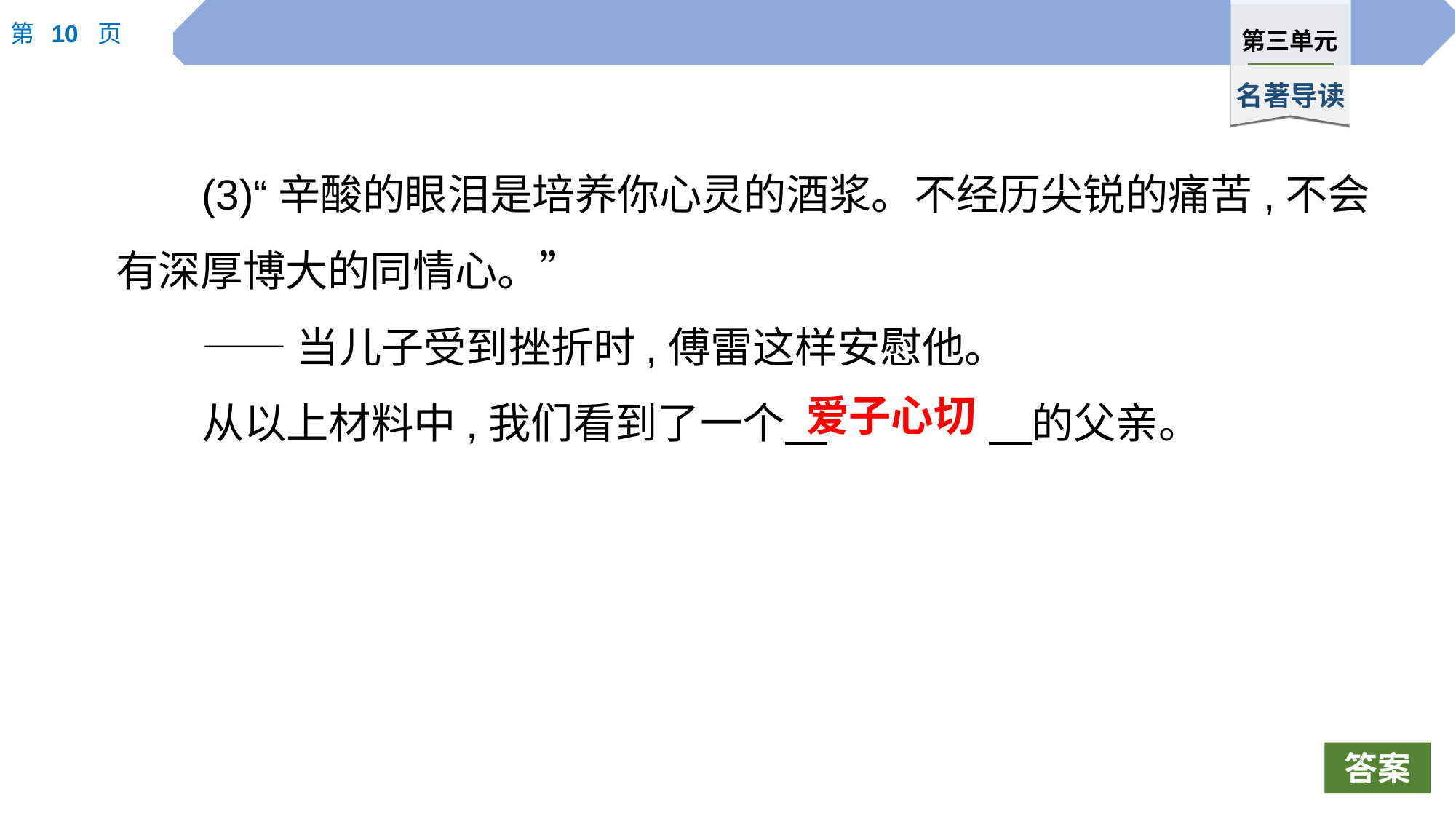

(3)“辛酸的眼泪是培养你心灵的酒浆。不经历尖锐的痛苦,不会有深厚博大的同情心。”
——当儿子受到挫折时,傅雷这样安慰他。
从以上材料中,我们看到了一个　		　的父亲。

爱子心切
答案